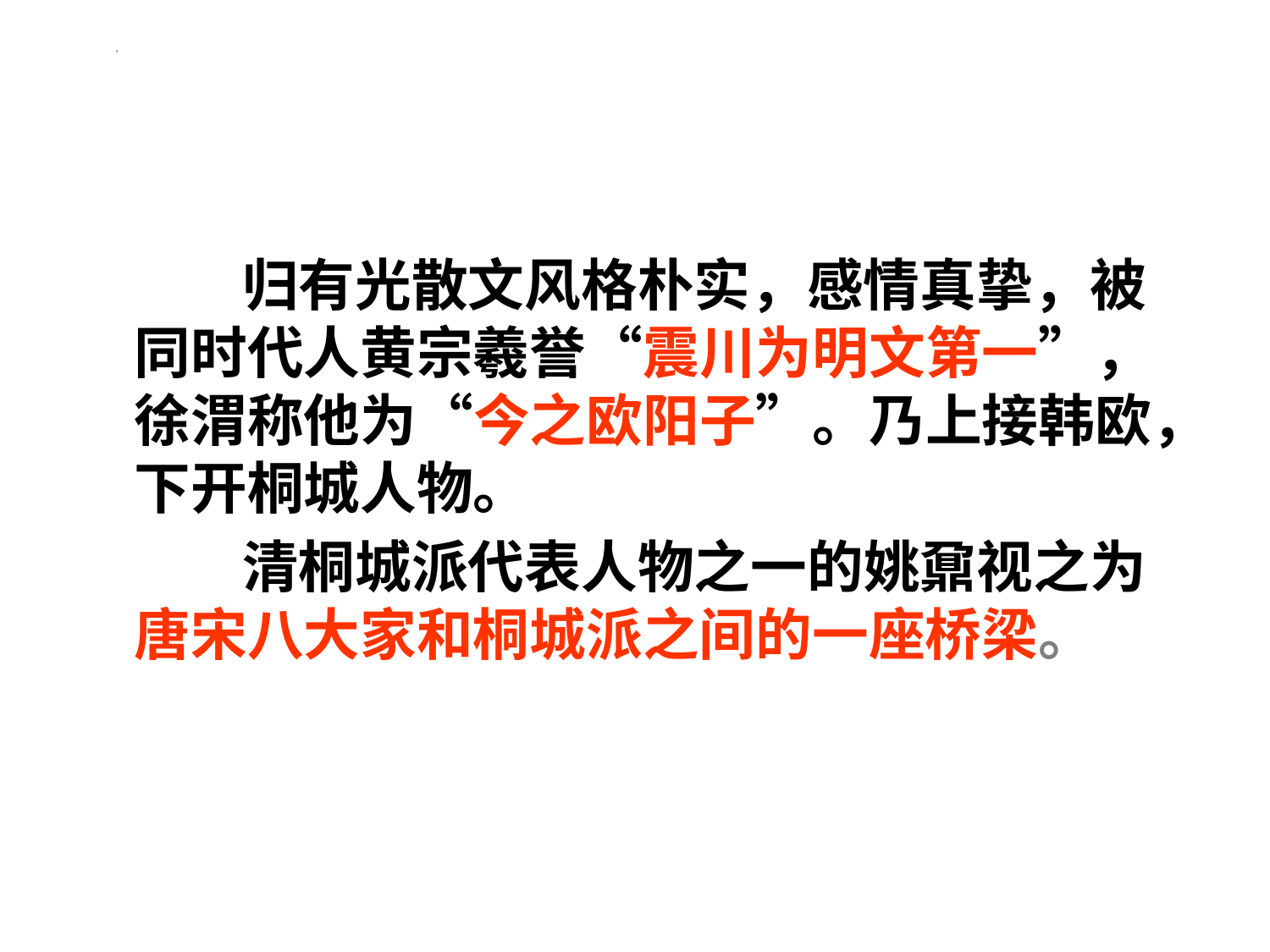

归有光散文风格朴实，感情真挚，被同时代人黄宗羲誉“震川为明文第一”，徐渭称他为“今之欧阳子”。乃上接韩欧，下开桐城人物。
           清桐城派代表人物之一的姚鼐视之为唐宋八大家和桐城派之间的一座桥梁。